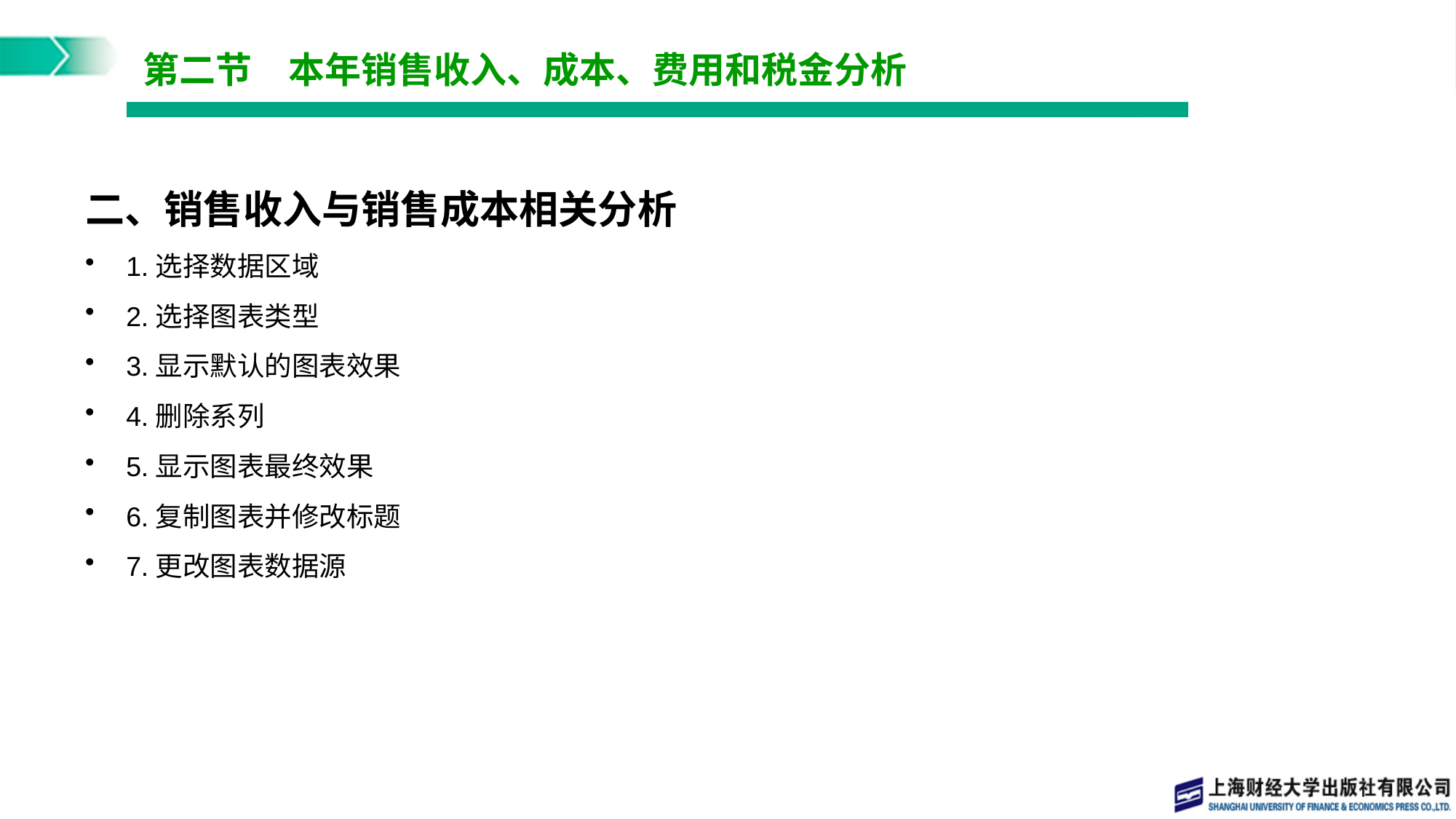

# 第二节　本年销售收入、成本、费用和税金分析
二、销售收入与销售成本相关分析
1.选择数据区域
2.选择图表类型
3.显示默认的图表效果
4.删除系列
5.显示图表最终效果
6.复制图表并修改标题
7.更改图表数据源